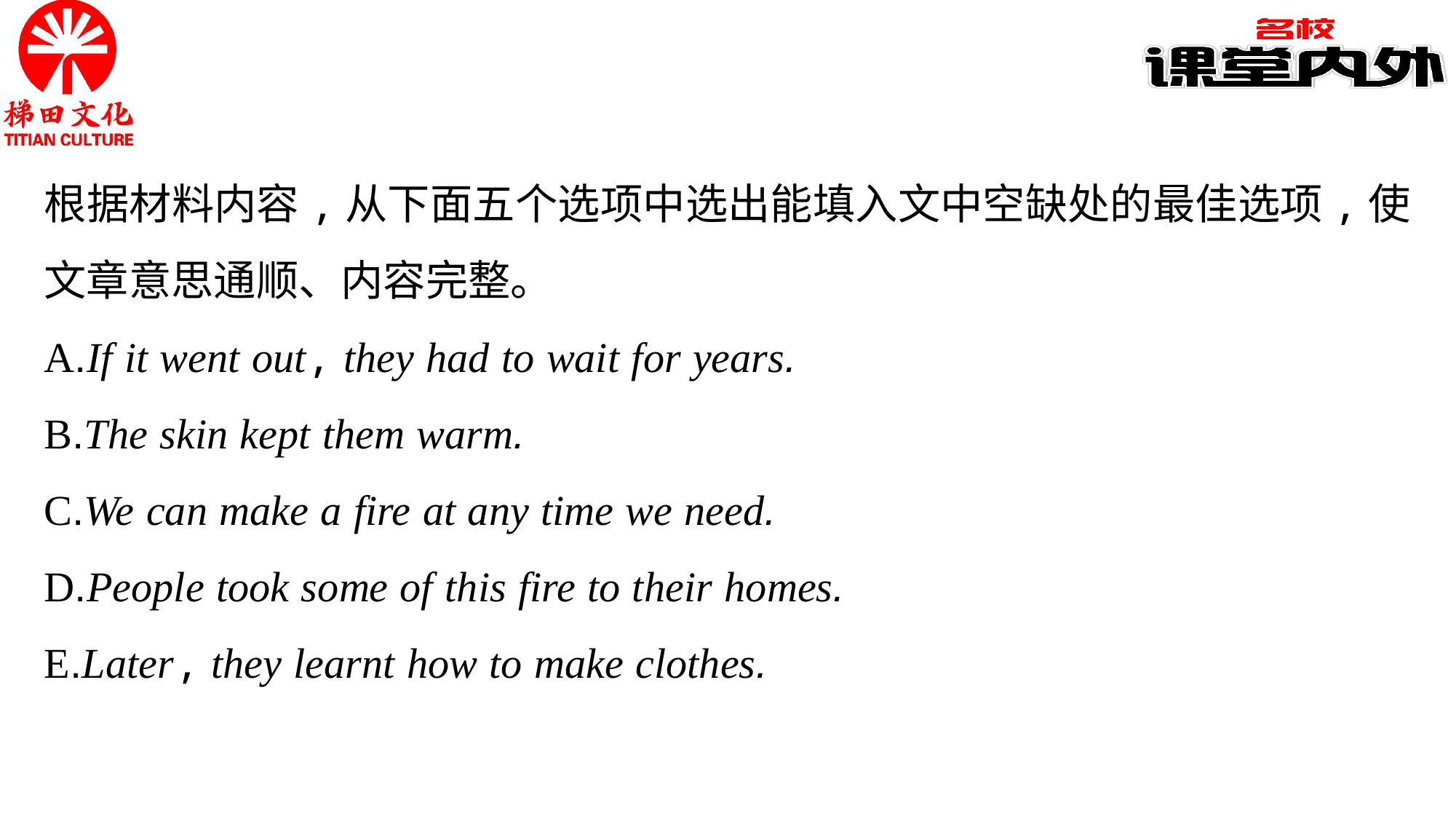

根据材料内容,从下面五个选项中选出能填入文中空缺处的最佳选项,使文章意思通顺、内容完整。
A.If it went out, they had to wait for years.
B.The skin kept them warm.
C.We can make a fire at any time we need.
D.People took some of this fire to their homes.
E.Later, they learnt how to make clothes.